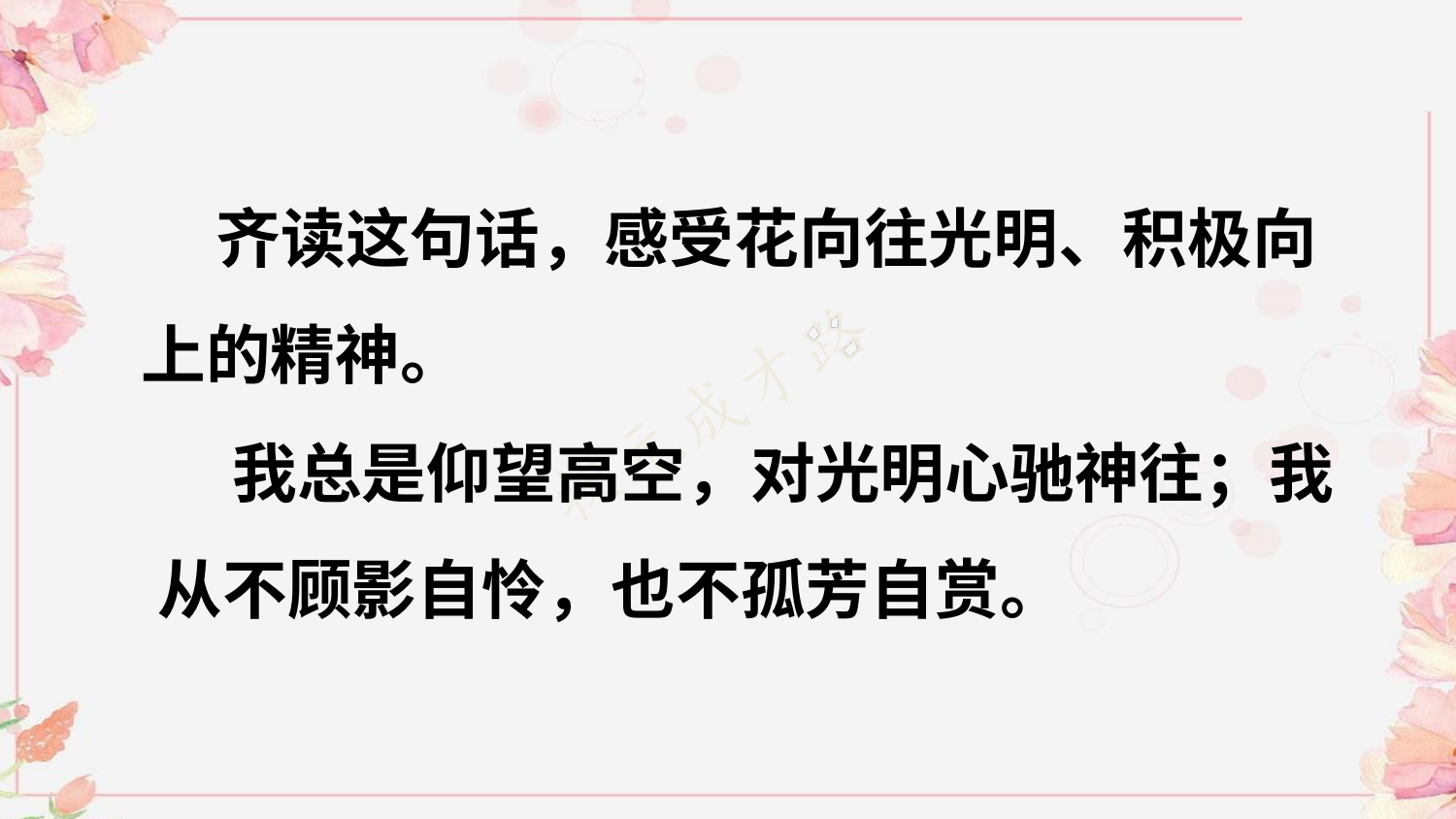

齐读这句话，感受花向往光明、积极向上的精神。
    我总是仰望高空，对光明心驰神往；我从不顾影自怜，也不孤芳自赏。